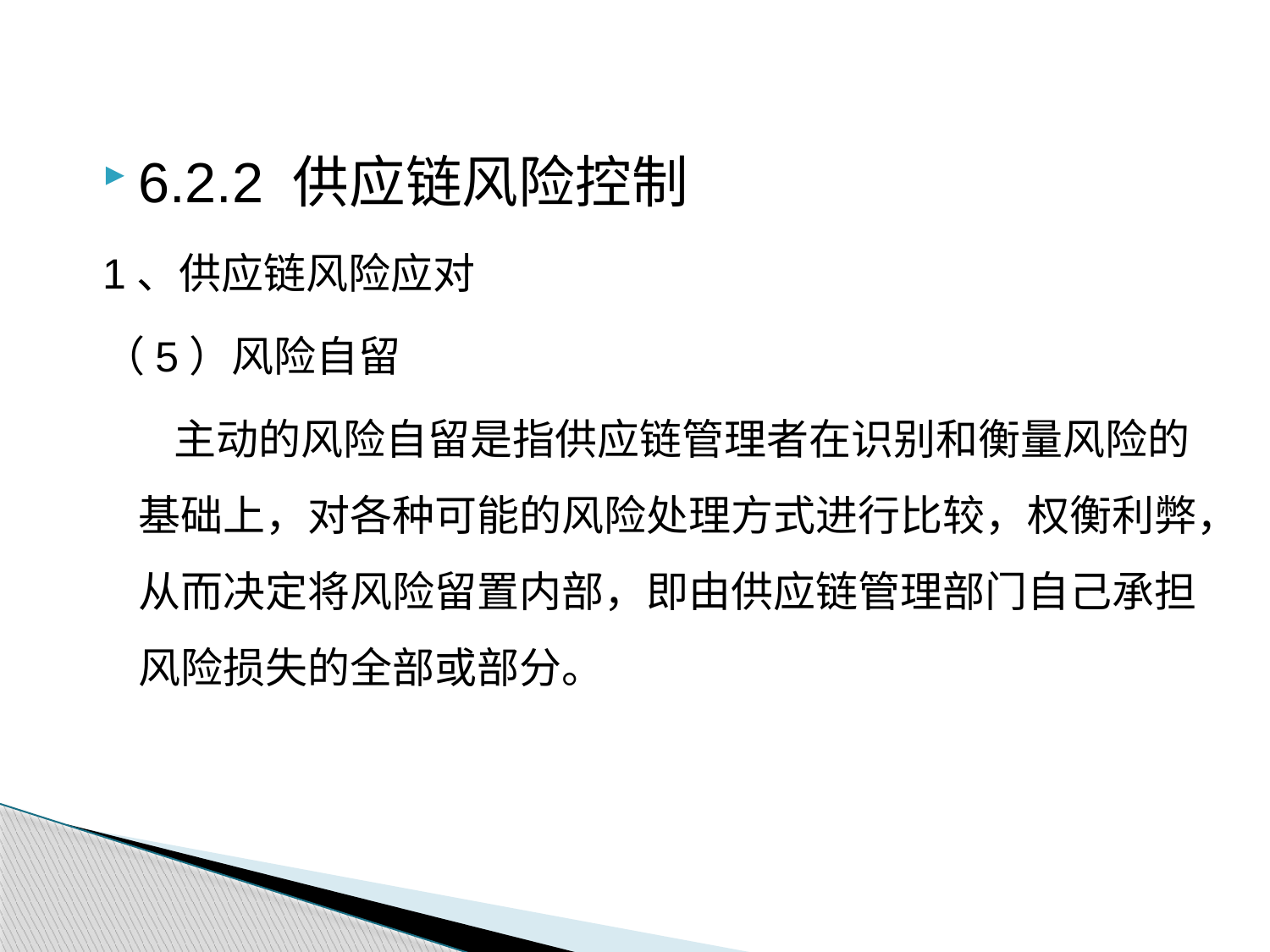

6.2.2 供应链风险控制
1、供应链风险应对
（5）风险自留
主动的风险自留是指供应链管理者在识别和衡量风险的基础上，对各种可能的风险处理方式进行比较，权衡利弊，从而决定将风险留置内部，即由供应链管理部门自己承担风险损失的全部或部分。